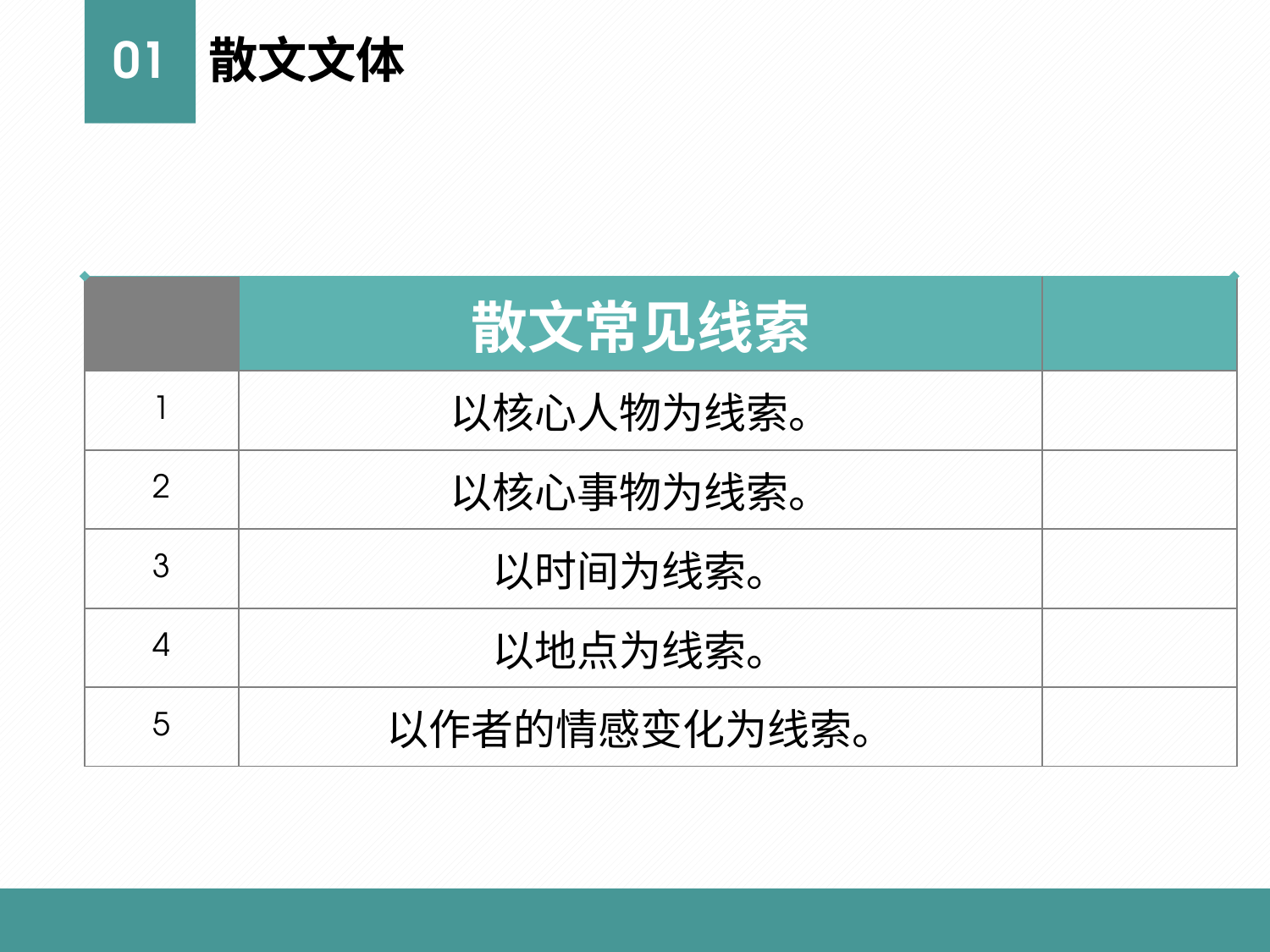

01
散文文体
|  | 散文常见线索 |  |
| --- | --- | --- |
| 1 | 以核心人物为线索。 |  |
| 2 | 以核心事物为线索。 |  |
| 3 | 以时间为线索。 |  |
| 4 | 以地点为线索。 |  |
| 5 | 以作者的情感变化为线索。 |  |